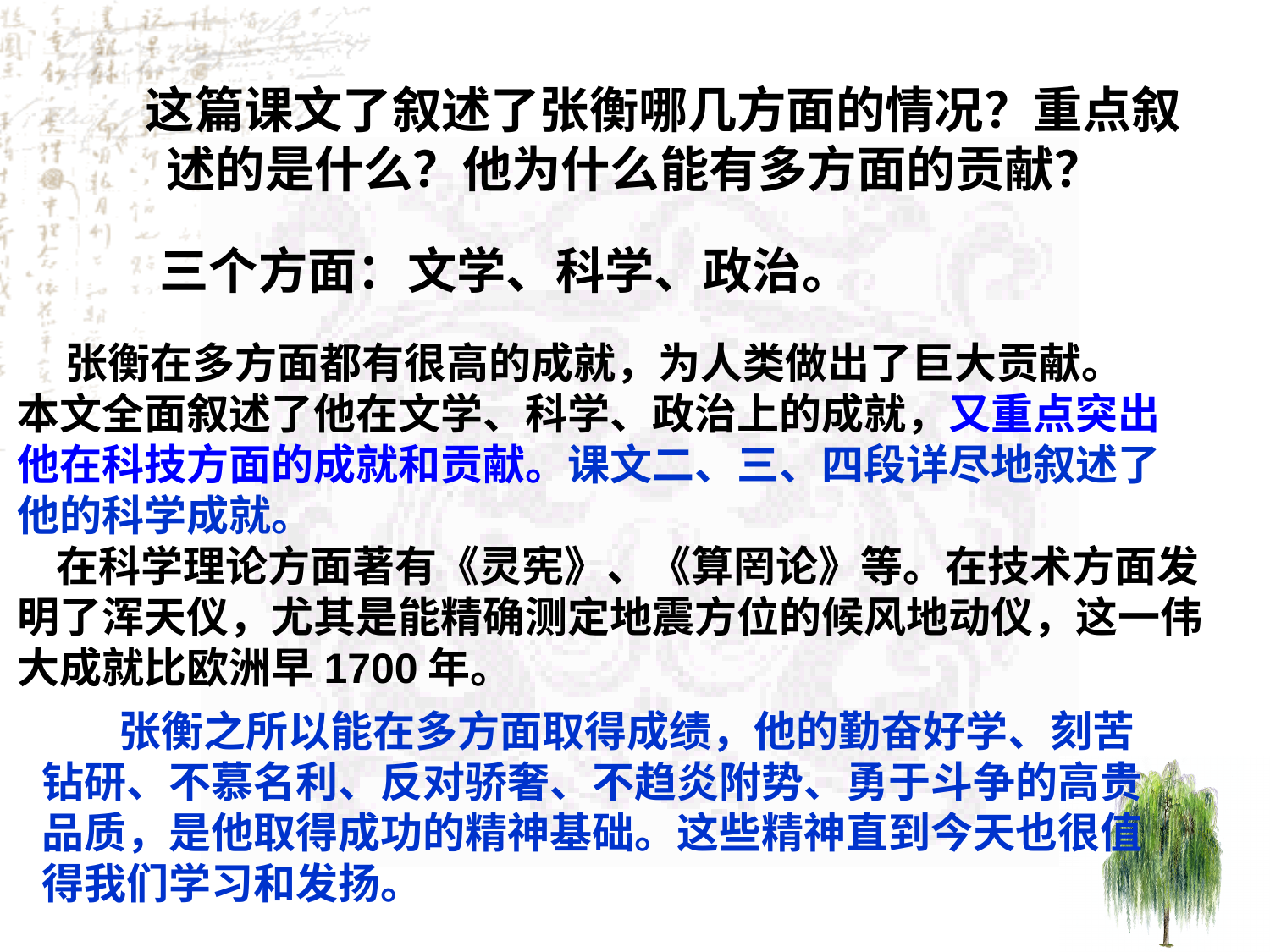

这篇课文了叙述了张衡哪几方面的情况？重点叙述的是什么？他为什么能有多方面的贡献？
三个方面：
文学、科学、政治。
    张衡在多方面都有很高的成就，为人类做出了巨大贡献。
本文全面叙述了他在文学、科学、政治上的成就，又重点突出
他在科技方面的成就和贡献。课文二、三、四段详尽地叙述了
他的科学成就。
   在科学理论方面著有《灵宪》、《算罔论》等。在技术方面发明了浑天仪，尤其是能精确测定地震方位的候风地动仪，这一伟大成就比欧洲早1700年。
       张衡之所以能在多方面取得成绩，他的勤奋好学、刻苦
钻研、不慕名利、反对骄奢、不趋炎附势、勇于斗争的高贵
品质，是他取得成功的精神基础。这些精神直到今天也很值
得我们学习和发扬。